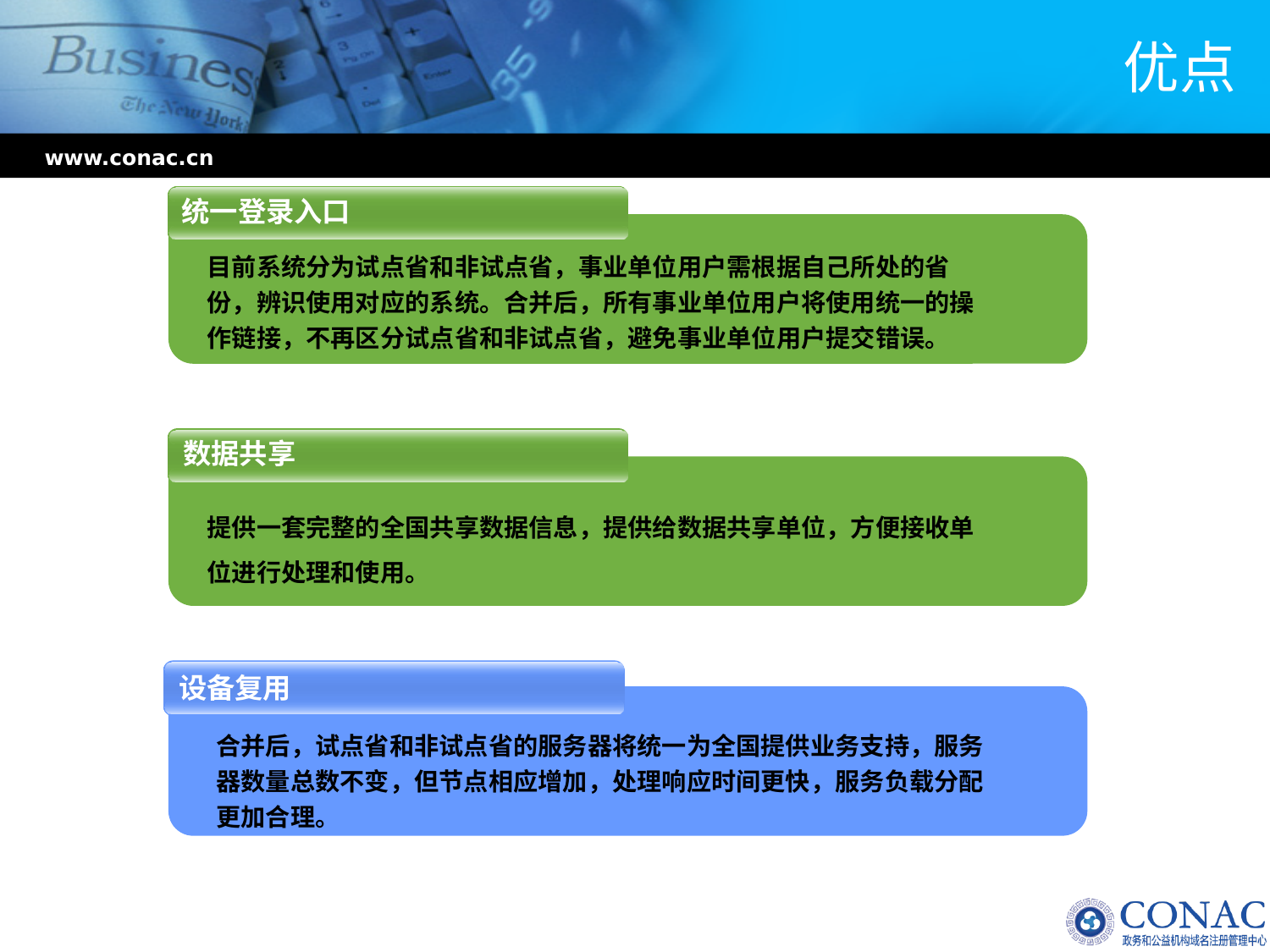

# 优点

www.conac.cn

统一登录入口

目前系统分为试点省和非试点省，事业单位用户需根据自己所处的省份，辨识使用对应的系统。合并后，所有事业单位用户将使用统一的操作链接，不再区分试点省和非试点省，避免事业单位用户提交错误。

数据共享

提供一套完整的全国共享数据信息，提供给数据共享单位，方便接收单位进行处理和使用。

设备复用

合并后，试点省和非试点省的服务器将统一为全国提供业务支持，服务器数量总数不变，但节点相应增加，处理响应时间更快，服务负载分配更加合理。